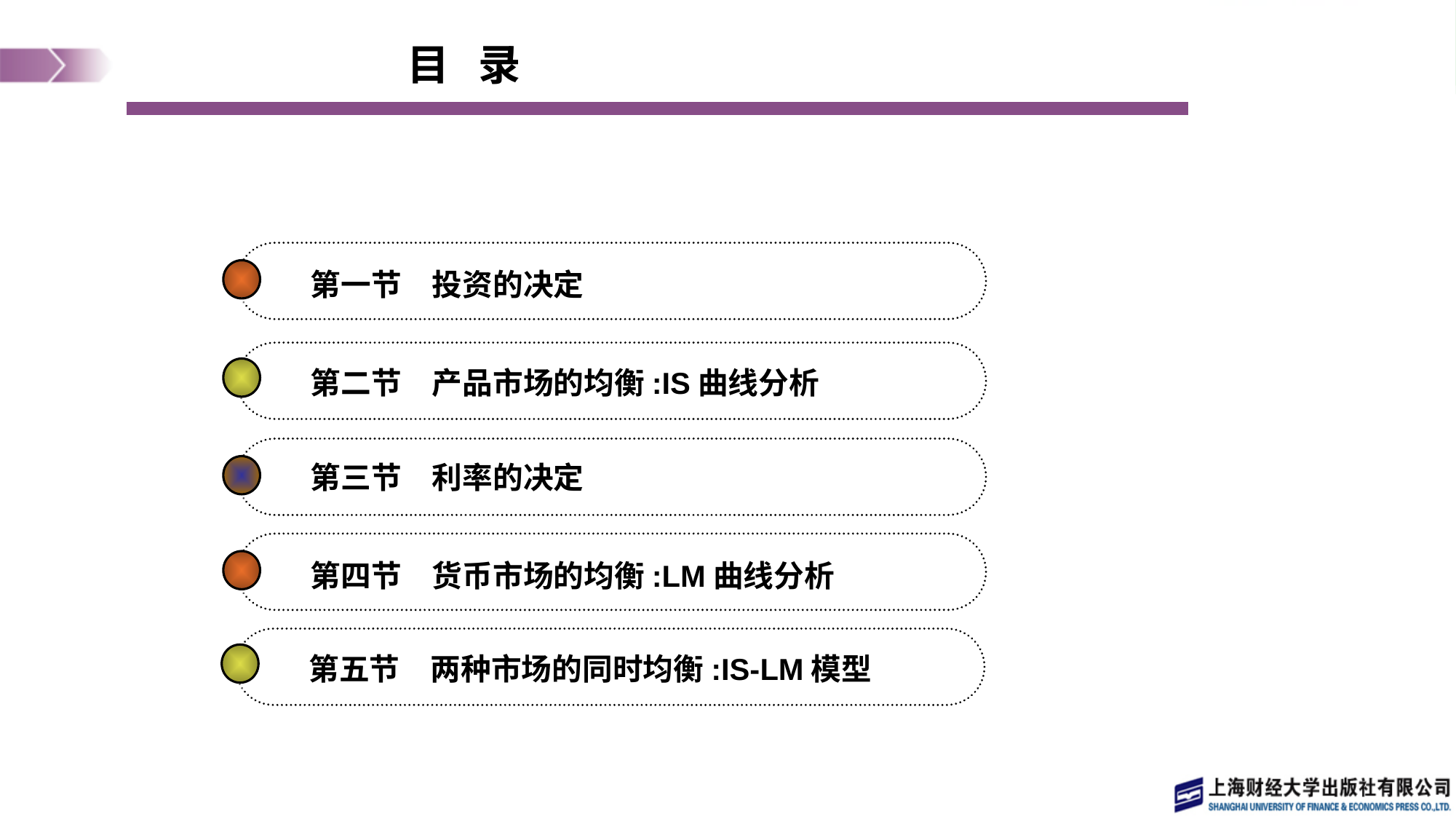

目   录

第一节　投资的决定

第二节　产品市场的均衡:IS曲线分析

第三节　利率的决定

第四节　货币市场的均衡:LM曲线分析

第五节　两种市场的同时均衡:IS-LM模型